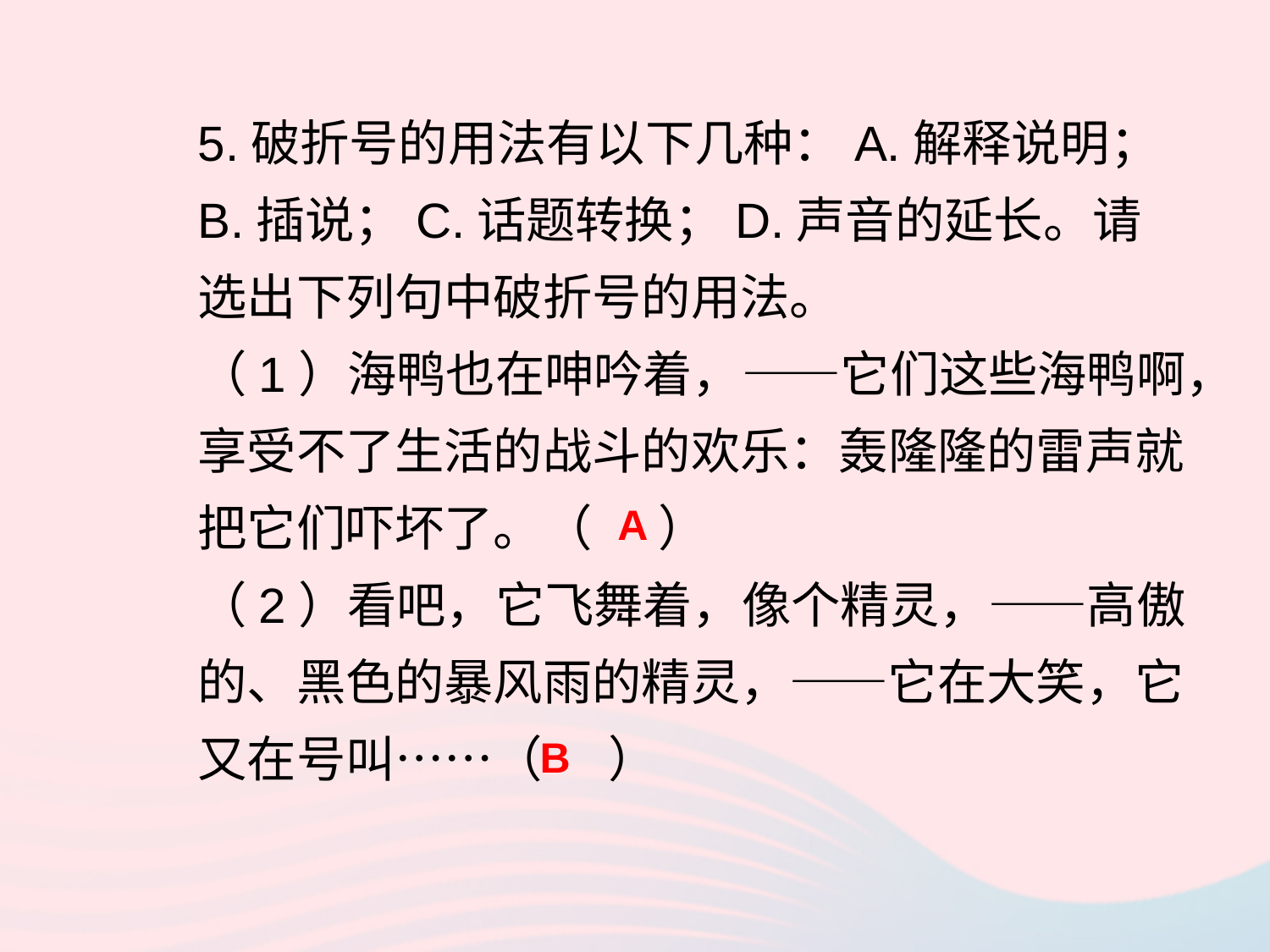

5.破折号的用法有以下几种：A.解释说明；B.插说；C.话题转换；D.声音的延长。请选出下列句中破折号的用法。
（1）海鸭也在呻吟着，——它们这些海鸭啊，享受不了生活的战斗的欢乐：轰隆隆的雷声就把它们吓坏了。（      ）
（2）看吧，它飞舞着，像个精灵，——高傲的、黑色的暴风雨的精灵，——它在大笑，它又在号叫……（      ）
A
B